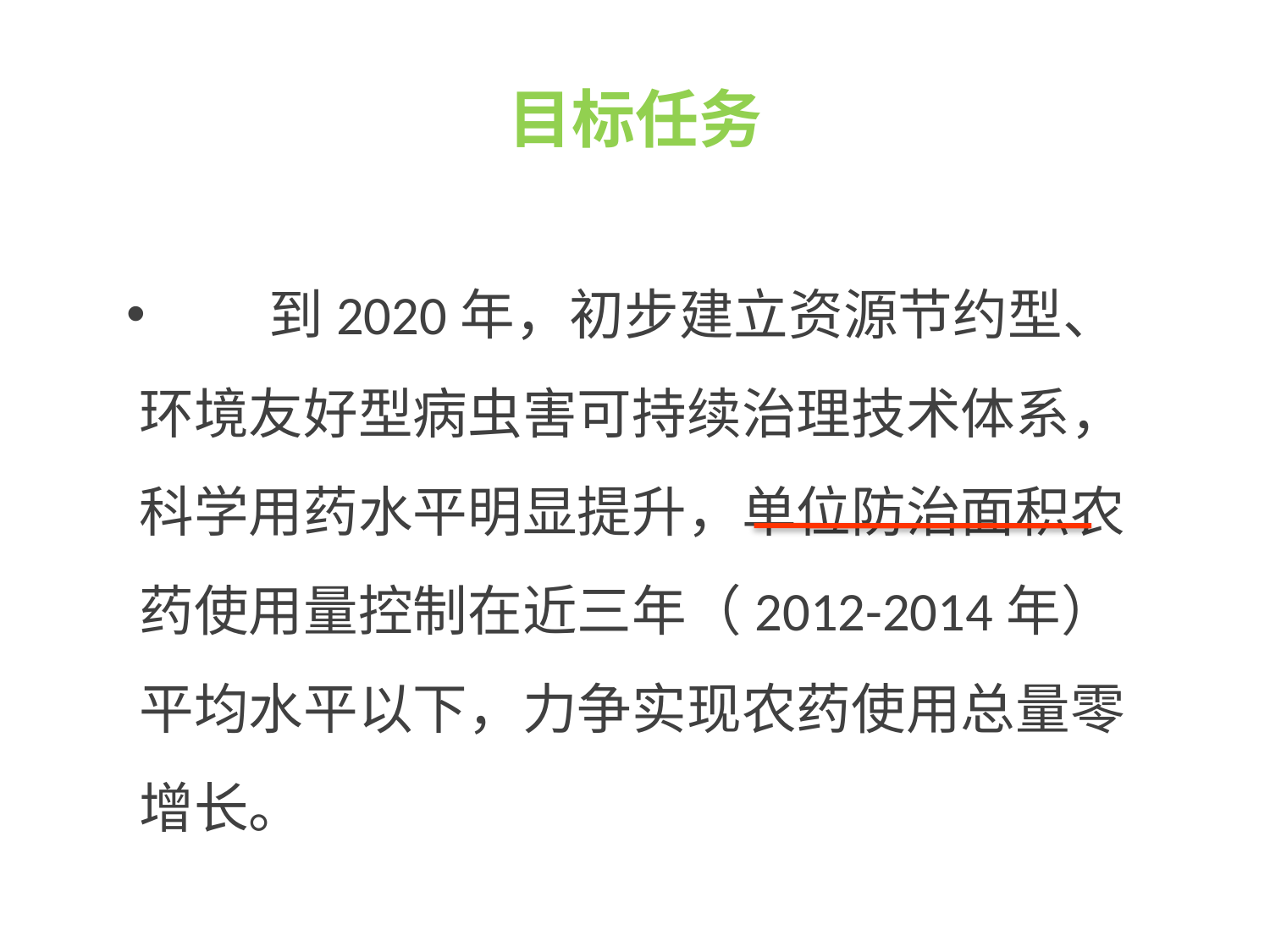

# 目标任务
         到2020年，初步建立资源节约型、环境友好型病虫害可持续治理技术体系，科学用药水平明显提升，单位防治面积农药使用量控制在近三年（2012-2014年）平均水平以下，力争实现农药使用总量零增长。